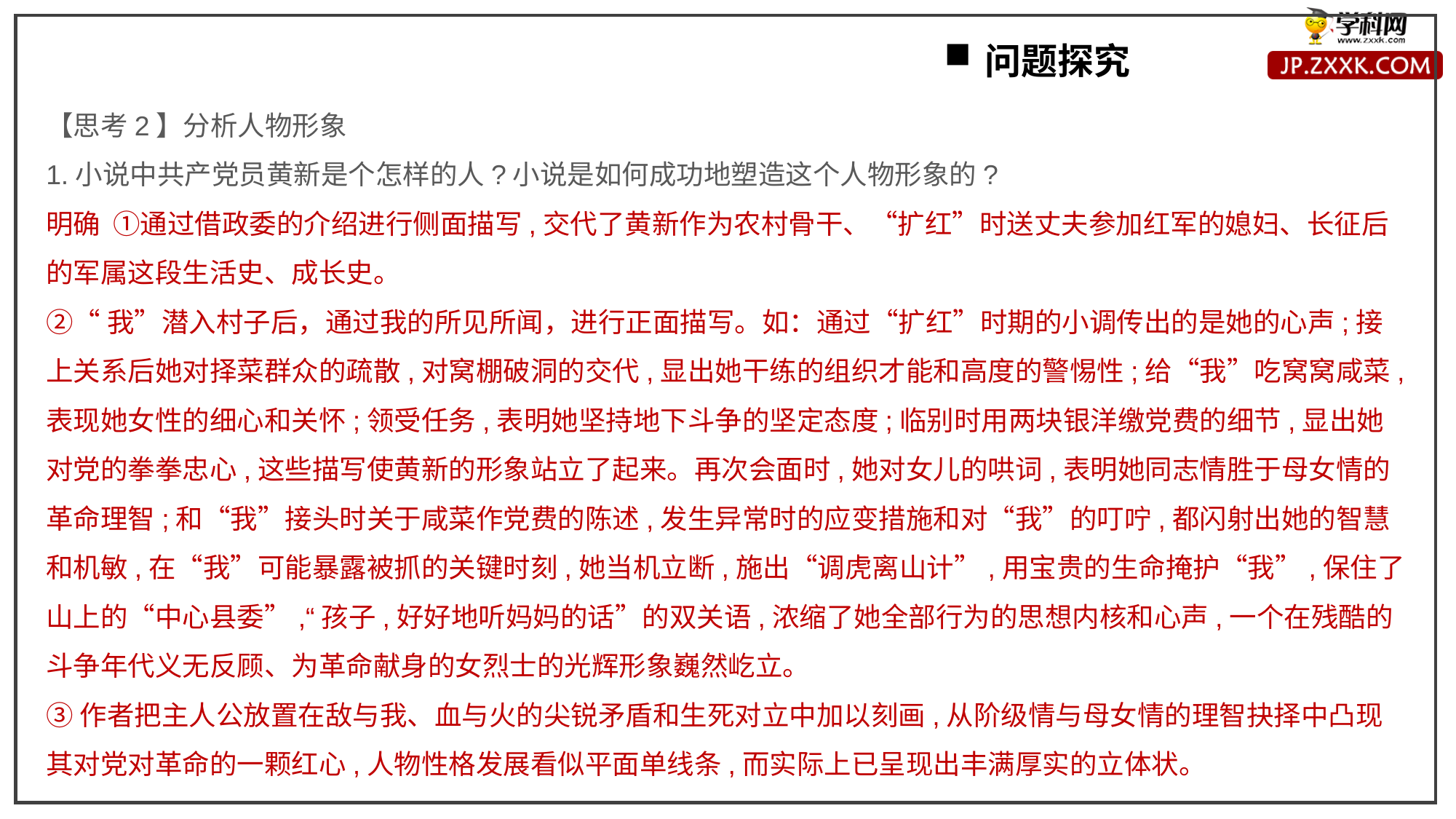

问题探究
【思考2】分析人物形象
1.小说中共产党员黄新是个怎样的人?小说是如何成功地塑造这个人物形象的?
明确  ①通过借政委的介绍进行侧面描写,交代了黄新作为农村骨干、“扩红”时送丈夫参加红军的媳妇、长征后的军属这段生活史、成长史。
②“我”潜入村子后，通过我的所见所闻，进行正面描写。如：通过“扩红”时期的小调传出的是她的心声;接上关系后她对择菜群众的疏散,对窝棚破洞的交代,显出她干练的组织才能和高度的警惕性;给“我”吃窝窝咸菜,表现她女性的细心和关怀;领受任务,表明她坚持地下斗争的坚定态度;临别时用两块银洋缴党费的细节,显出她对党的拳拳忠心,这些描写使黄新的形象站立了起来。再次会面时,她对女儿的哄词,表明她同志情胜于母女情的革命理智;和“我”接头时关于咸菜作党费的陈述,发生异常时的应变措施和对“我”的叮咛,都闪射出她的智慧和机敏,在“我”可能暴露被抓的关键时刻,她当机立断,施出“调虎离山计”,用宝贵的生命掩护“我”,保住了山上的“中心县委”,“孩子,好好地听妈妈的话”的双关语,浓缩了她全部行为的思想内核和心声,一个在残酷的斗争年代义无反顾、为革命献身的女烈士的光辉形象巍然屹立。
③作者把主人公放置在敌与我、血与火的尖锐矛盾和生死对立中加以刻画,从阶级情与母女情的理智抉择中凸现其对党对革命的一颗红心,人物性格发展看似平面单线条,而实际上已呈现出丰满厚实的立体状。